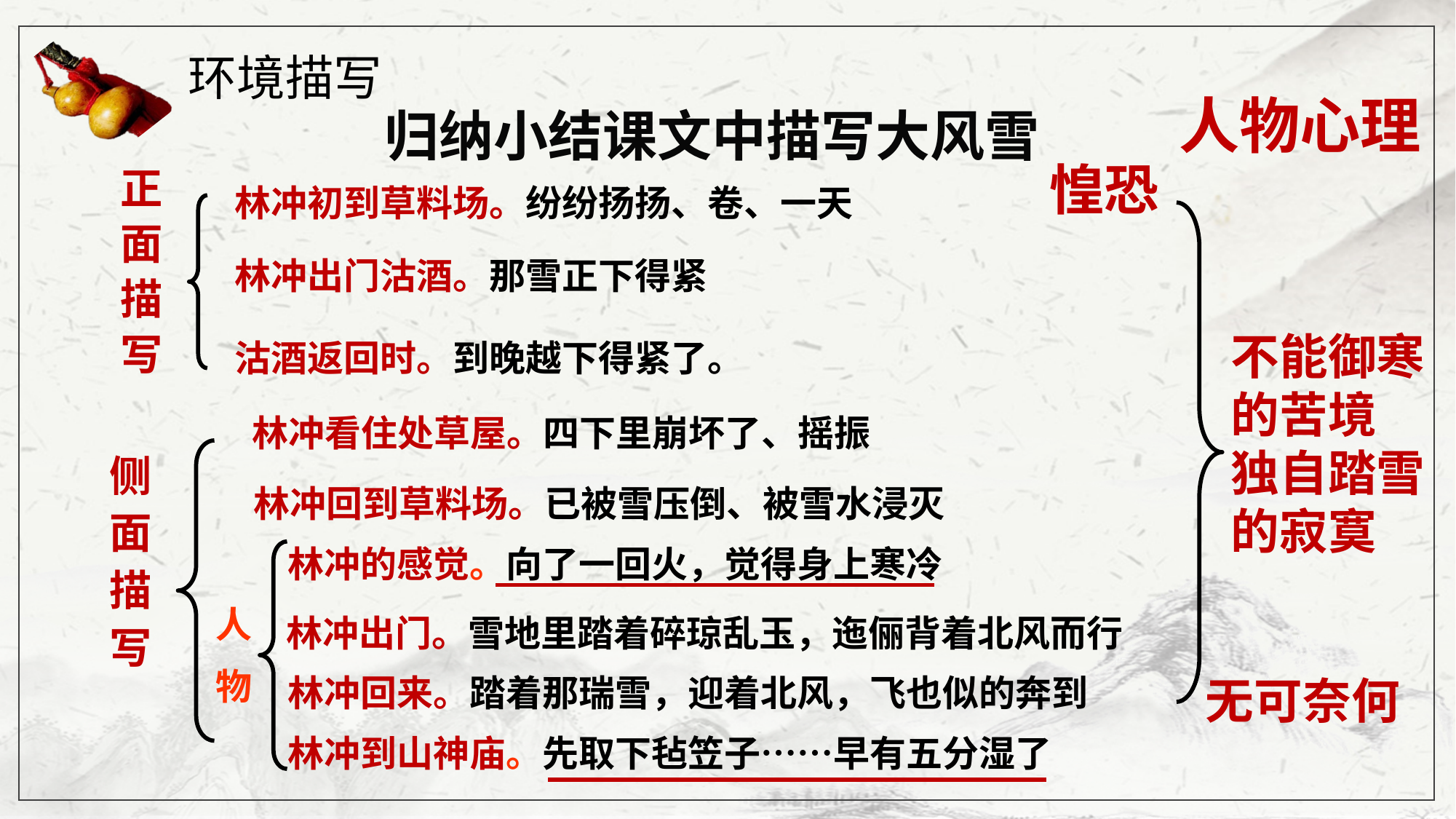

环境描写
归纳小结课文中描写大风雪
人物心理
惶恐
正
面
描
写
林冲初到草料场。纷纷扬扬、卷、一天

林冲出门沽酒。那雪正下得紧
不能御寒的苦境
独自踏雪的寂寞
沽酒返回时。到晚越下得紧了。
林冲看住处草屋。四下里崩坏了、摇振

侧
面
描
写
林冲回到草料场。已被雪压倒、被雪水浸灭
林冲的感觉。向了一回火，觉得身上寒冷

人
物
林冲出门。雪地里踏着碎琼乱玉，迤俪背着北风而行
林冲回来。踏着那瑞雪，迎着北风，飞也似的奔到
无可奈何
林冲到山神庙。先取下毡笠子……早有五分湿了